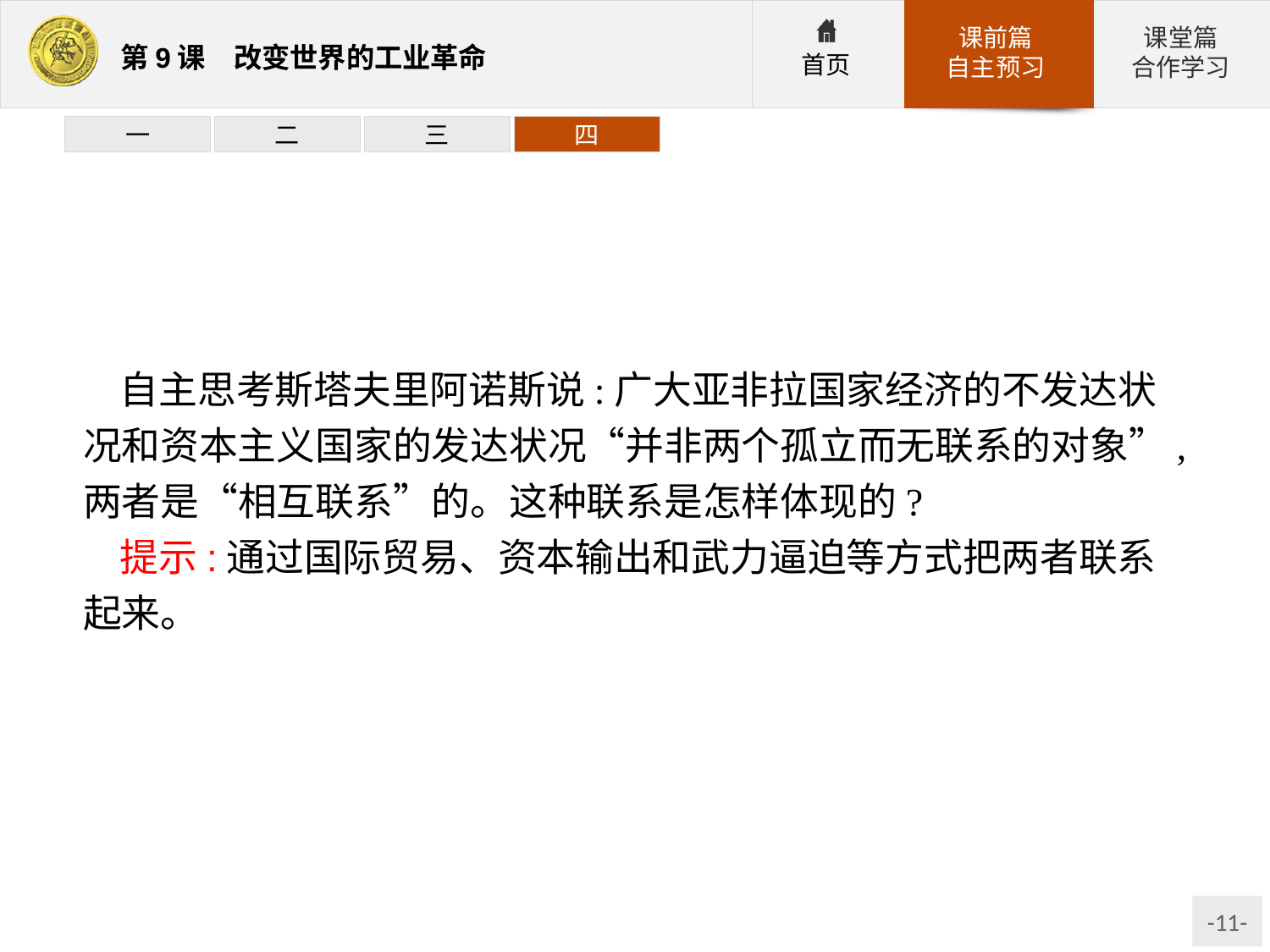

一
二
三
四
自主思考斯塔夫里阿诺斯说:广大亚非拉国家经济的不发达状况和资本主义国家的发达状况“并非两个孤立而无联系的对象”,两者是“相互联系”的。这种联系是怎样体现的?
提示:通过国际贸易、资本输出和武力逼迫等方式把两者联系起来。